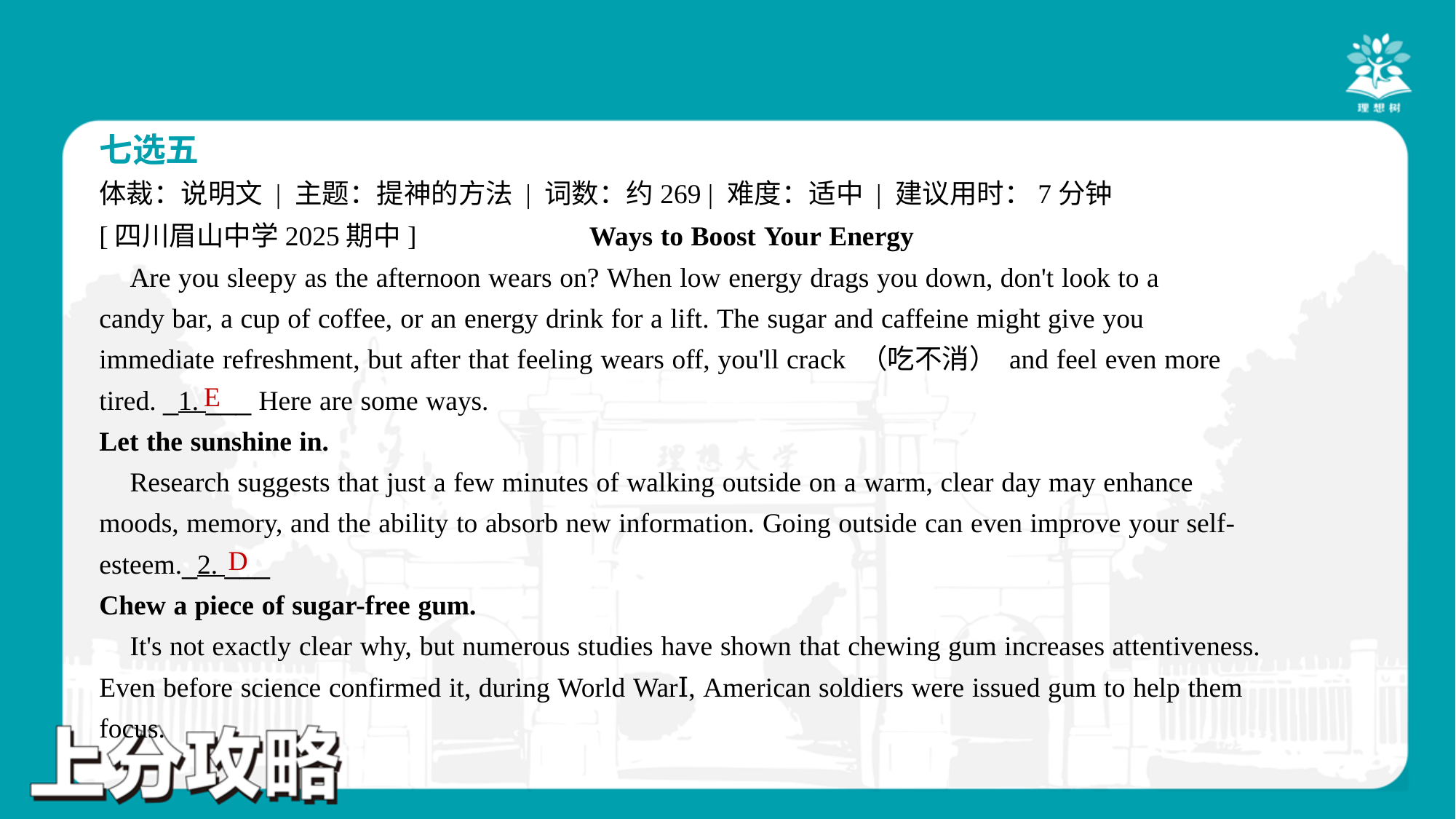

七选五
体裁：说明文 | 主题：提神的方法 | 词数：约269 | 难度：适中 | 建议用时：7分钟
[四川眉山中学2025期中]                         Ways to Boost Your Energy
    Are you sleepy as the afternoon wears on? When low energy drags you down, don't look to a
candy bar, a cup of coffee, or an energy drink for a lift. The sugar and caffeine might give you
immediate refreshment, but after that feeling wears off, you'll crack （吃不消） and feel even more
tired. _1. ___ Here are some ways.
Let the sunshine in.
    Research suggests that just a few minutes of walking outside on a warm, clear day may enhance
moods, memory, and the ability to absorb new information. Going outside can even improve your self-
esteem._2. ___
Chew a piece of sugar-free gum.
    It's not exactly clear why, but numerous studies have shown that chewing gum increases attentiveness.
Even before science confirmed it, during World WarⅠ, American soldiers were issued gum to help them
focus.
E
D